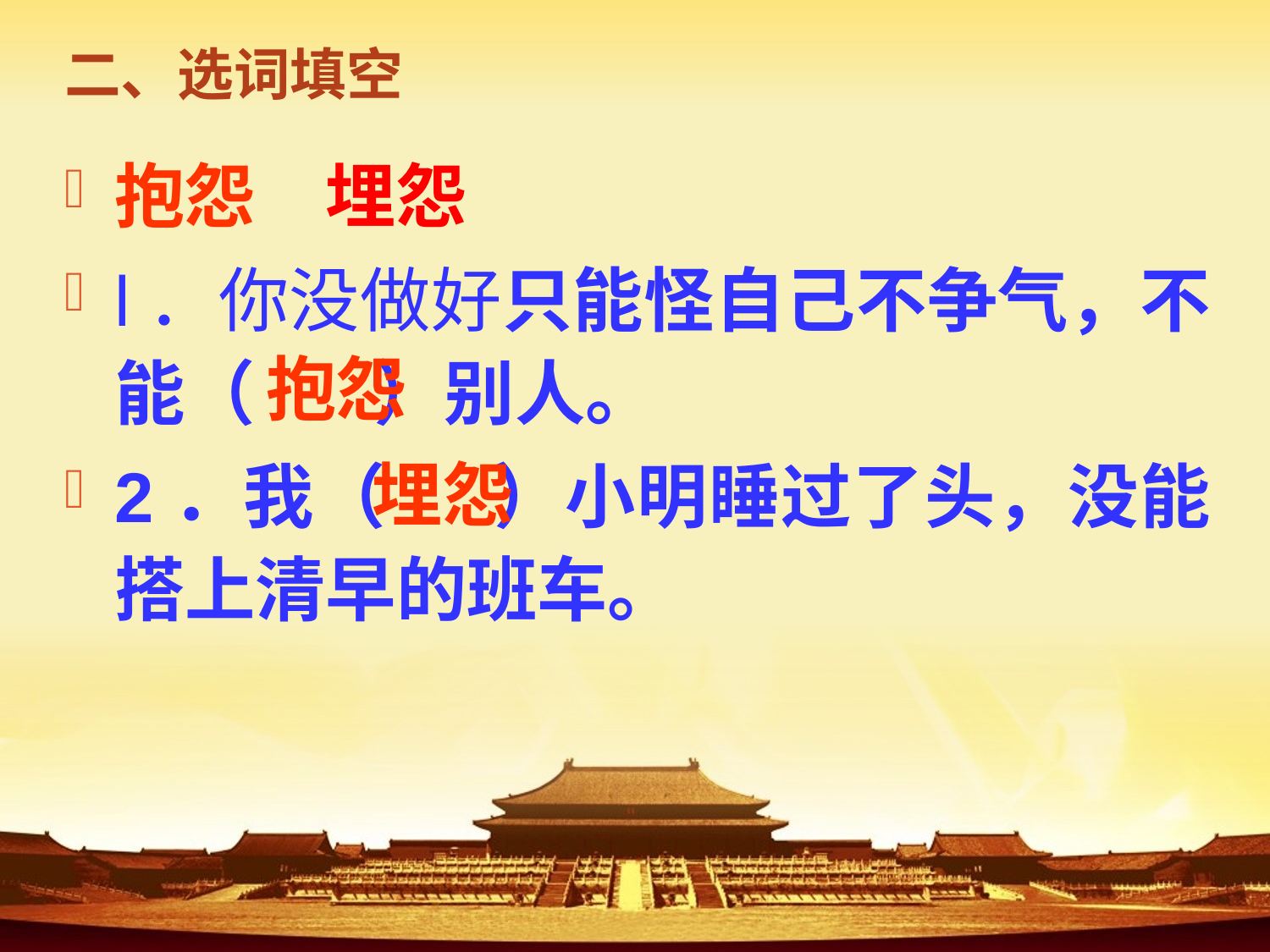

# 二、选词填空
抱怨　埋怨
l．你没做好只能怪自己不争气，不能（　   ）别人。
2．我（  　）小明睡过了头，没能搭上清早的班车。
抱怨
埋怨